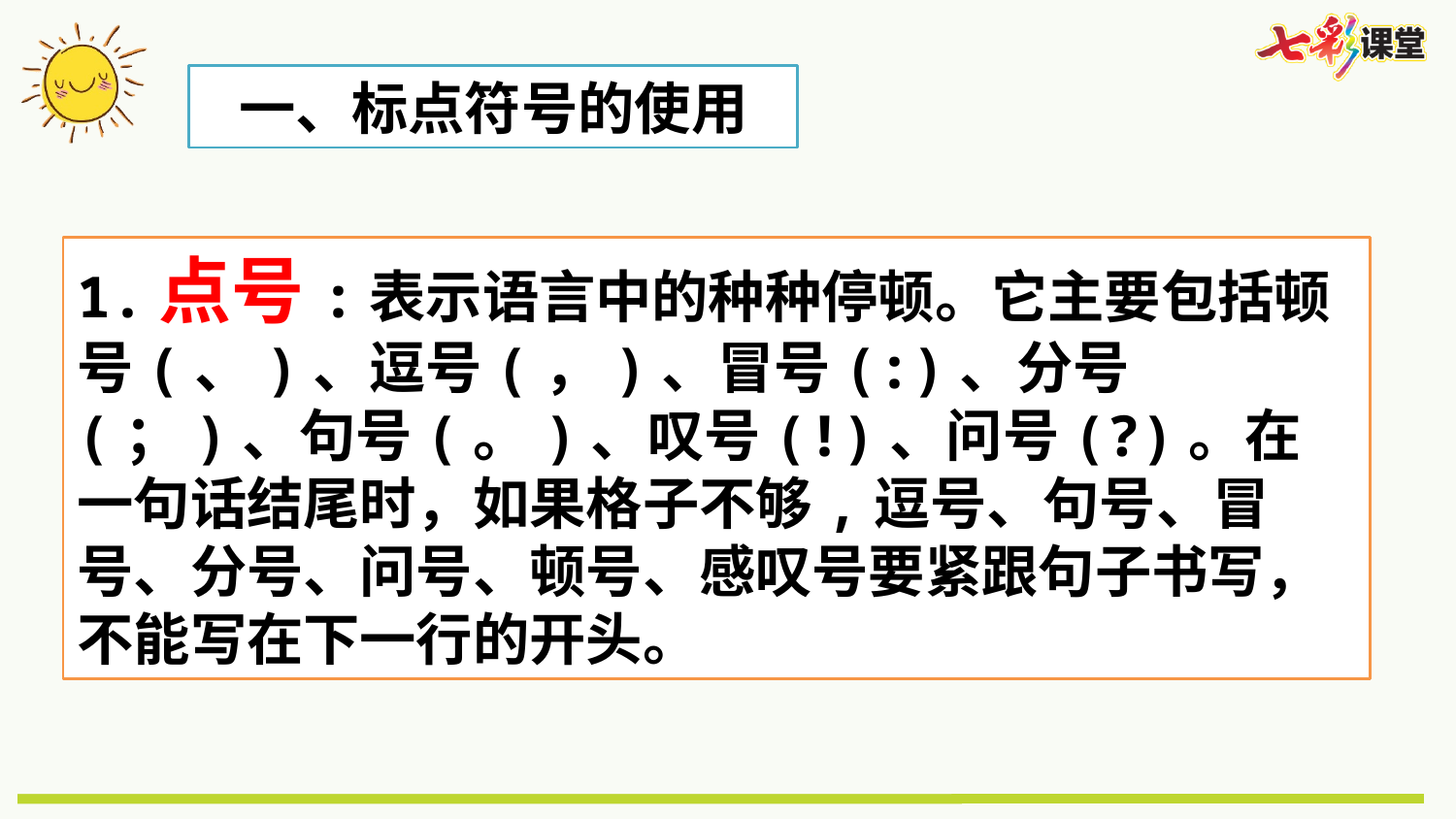

一、标点符号的使用
1.点号:表示语言中的种种停顿。它主要包括顿号(、)、逗号(，)、冒号(:)、分号(；)、句号(。)、叹号(!)、问号(?)。在一句话结尾时，如果格子不够,逗号、句号、冒号、分号、问号、顿号、感叹号要紧跟句子书写，不能写在下一行的开头。